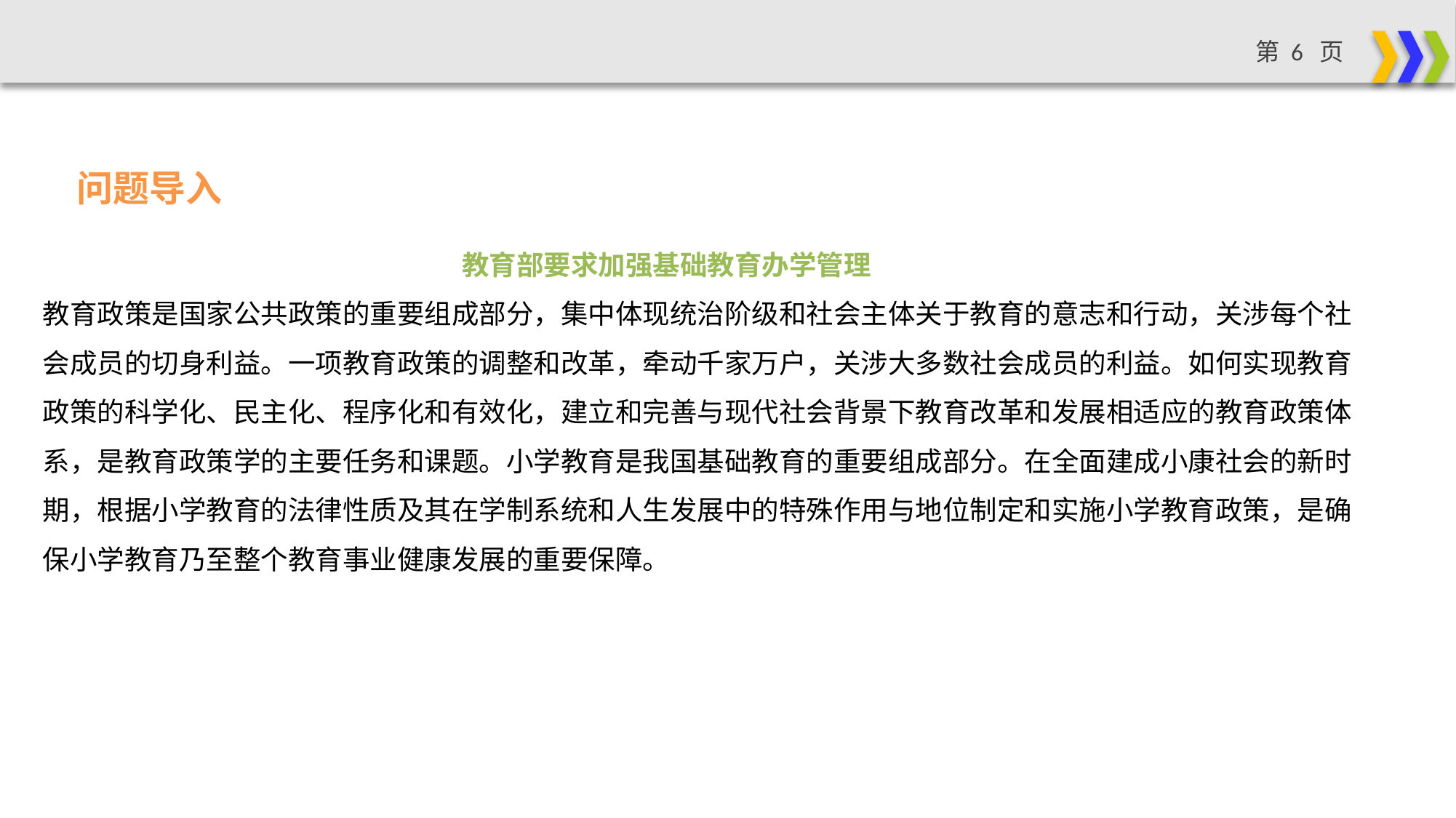

问题导入
                                                                                教育部要求加强基础教育办学管理
教育政策是国家公共政策的重要组成部分，集中体现统治阶级和社会主体关于教育的意志和行动，关涉每个社会成员的切身利益。一项教育政策的调整和改革，牵动千家万户，关涉大多数社会成员的利益。如何实现教育政策的科学化、民主化、程序化和有效化，建立和完善与现代社会背景下教育改革和发展相适应的教育政策体系，是教育政策学的主要任务和课题。小学教育是我国基础教育的重要组成部分。在全面建成小康社会的新时期，根据小学教育的法律性质及其在学制系统和人生发展中的特殊作用与地位制定和实施小学教育政策，是确保小学教育乃至整个教育事业健康发展的重要保障。